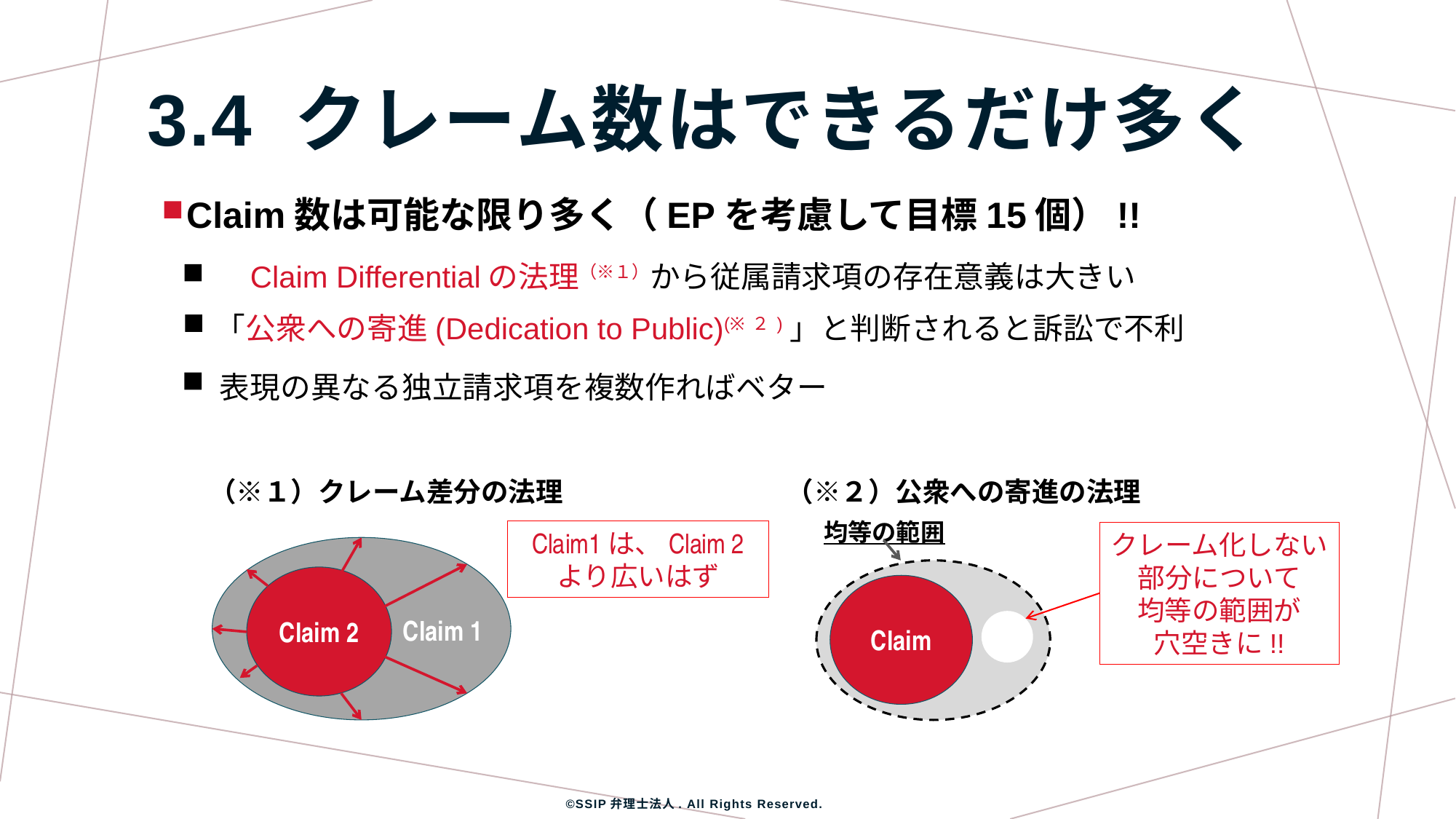

3.4 クレーム数はできるだけ多く
Claim数は可能な限り多く（EPを考慮して目標15個）!!

Claim Differentialの法理（※１）から従属請求項の存在意義は大きい

「公衆への寄進(Dedication to Public)(※２)」と判断されると訴訟で不利

表現の異なる独立請求項を複数作ればベター

（※１）クレーム差分の法理
（※２）公衆への寄進の法理
均等の範囲
Claim1は、Claim 2
より広いはず
クレーム化しない
部分について
均等の範囲が
穴空きに!!

Claim 2
Claim
Claim 1

©SSIP弁理士法人. All Rights Reserved.